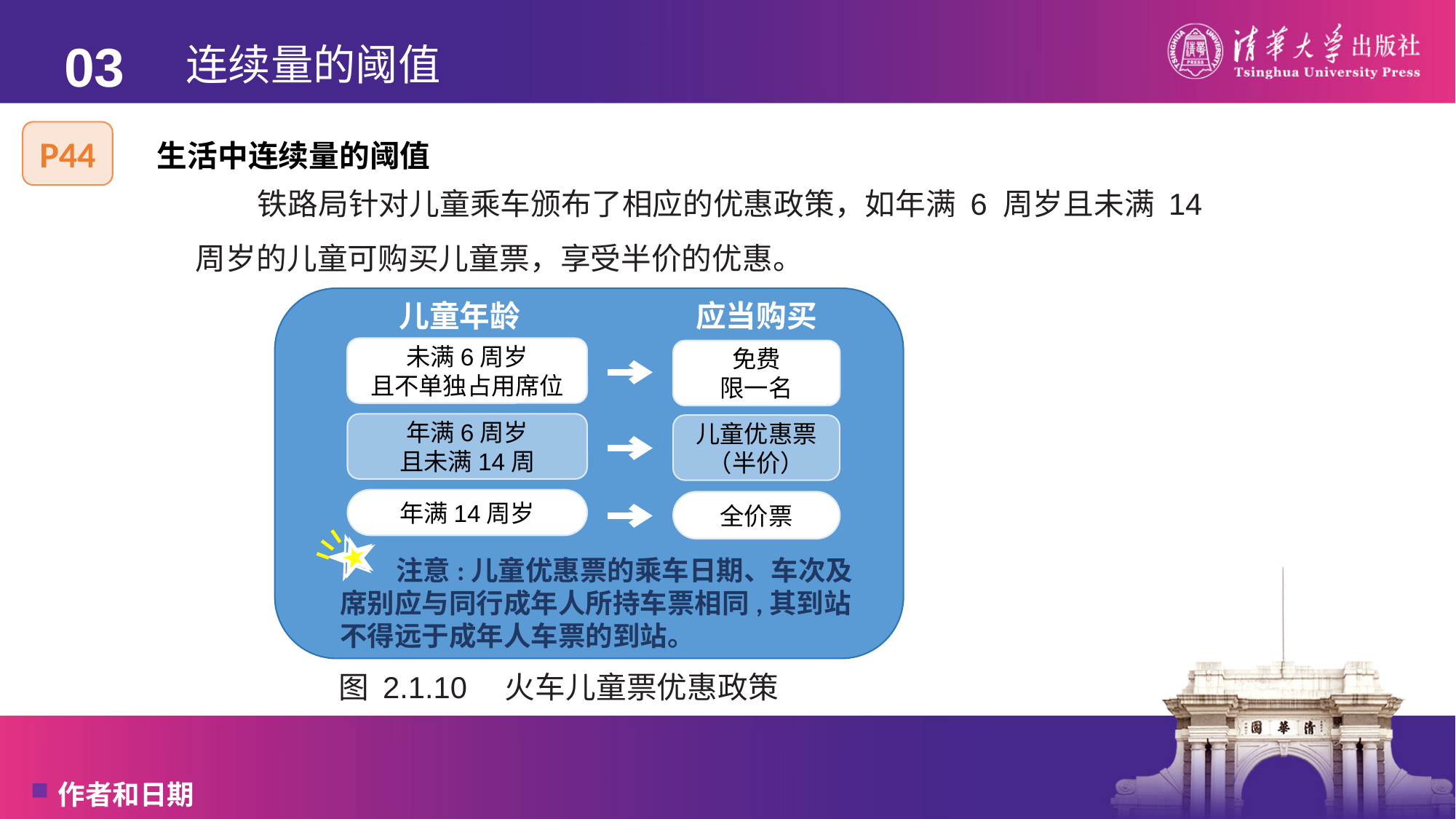

03
# 连续量的阈值
P44
生活中连续量的阈值
铁路局针对儿童乘车颁布了相应的优惠政策，如年满 6 周岁且未满 14 周岁的儿童可购买儿童票，享受半价的优惠。

儿童年龄
未满6周岁
且不单独占用席位
年满6周岁
且未满14周
年满14周岁
应当购买
免费
限一名
儿童优惠票
（半价）
全价票
☆

        注意:儿童优惠票的乘车日期、车次及席别应与同行成年人所持车票相同,其到站不得远于成年人车票的到站。
图 2.1.10　火车儿童票优惠政策
作者和日期